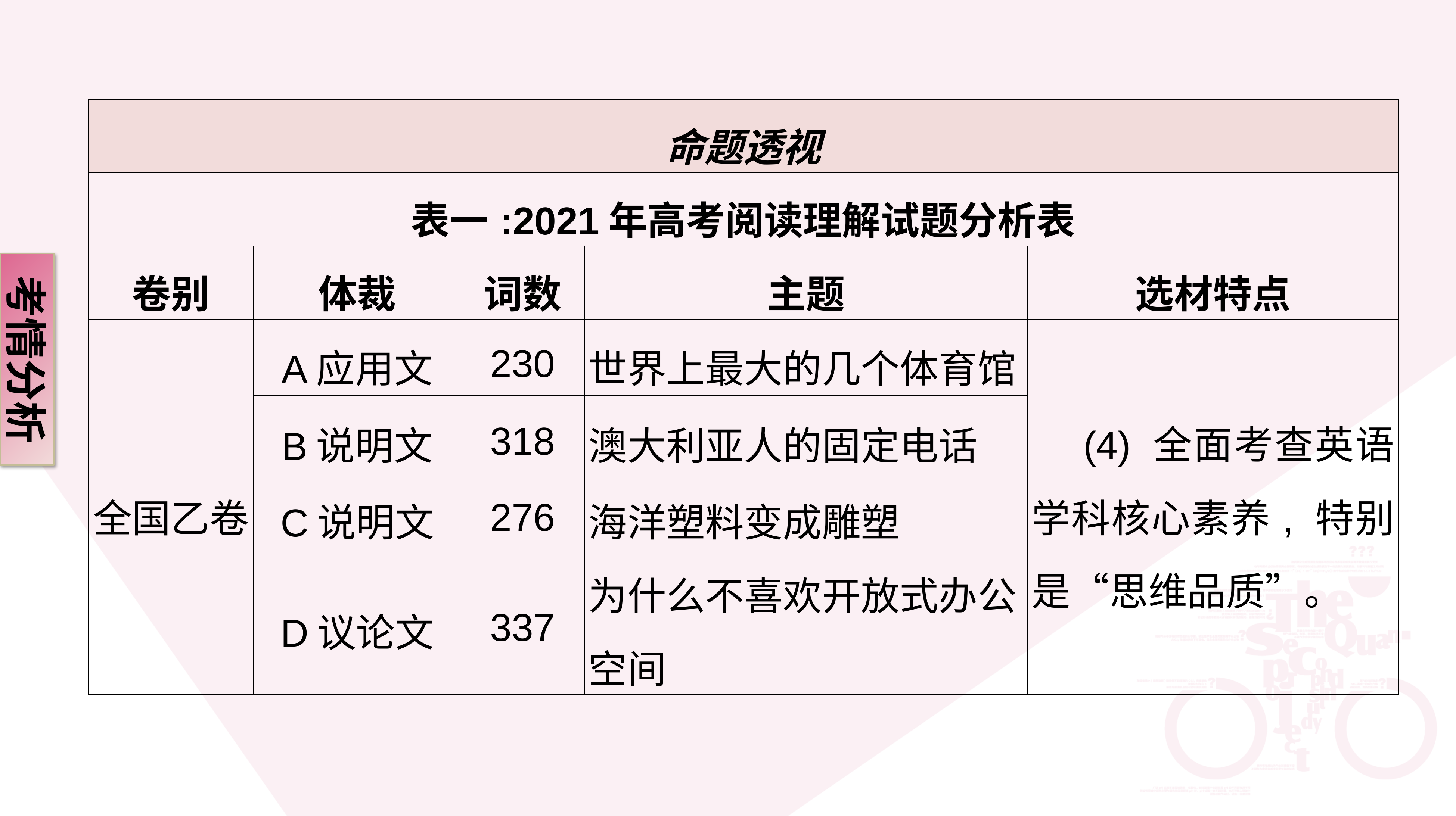

| 命题透视 |  |  |  |  |
| --- | --- | --- | --- | --- |
| 表一:2021年高考阅读理解试题分析表 |  |  |  |  |
| 卷别 | 体裁 | 词数 | 主题 | 选材特点 |
| 全国乙卷 | A应用文 | 230 | 世界上最大的几个体育馆 | (4) 全面考查英语学科核心素养, 特别是“思维品质”。 |
|  | B说明文 | 318 | 澳大利亚人的固定电话 |  |
|  | C说明文 | 276 | 海洋塑料变成雕塑 |  |
|  | D议论文 | 337 | 为什么不喜欢开放式办公空间 |  |
考情分析